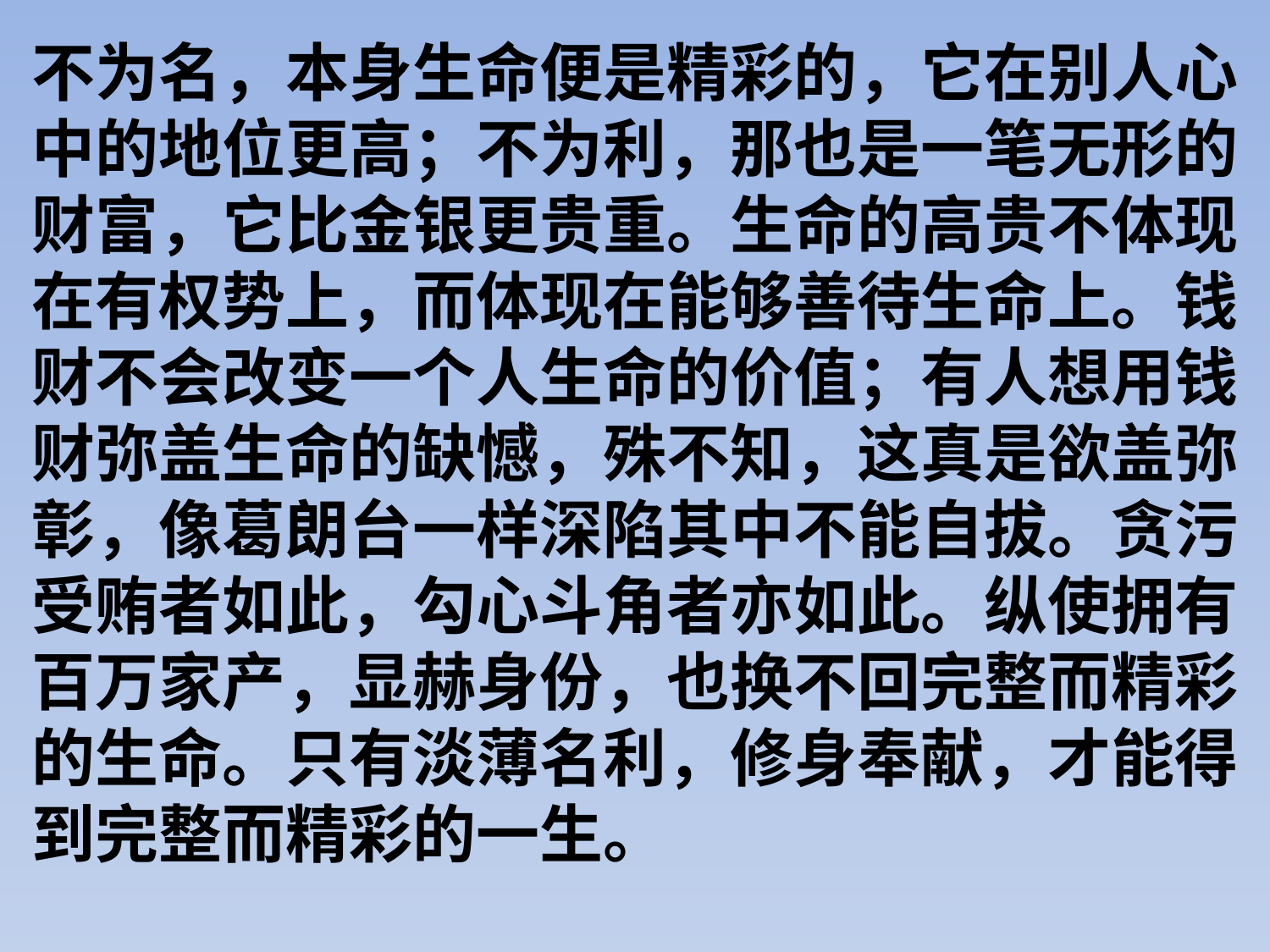

不为名，本身生命便是精彩的，它在别人心中的地位更高；不为利，那也是一笔无形的财富，它比金银更贵重。生命的高贵不体现在有权势上，而体现在能够善待生命上。钱财不会改变一个人生命的价值；有人想用钱财弥盖生命的缺憾，殊不知，这真是欲盖弥彰，像葛朗台一样深陷其中不能自拔。贪污受贿者如此，勾心斗角者亦如此。纵使拥有百万家产，显赫身份，也换不回完整而精彩的生命。只有淡薄名利，修身奉献，才能得到完整而精彩的一生。